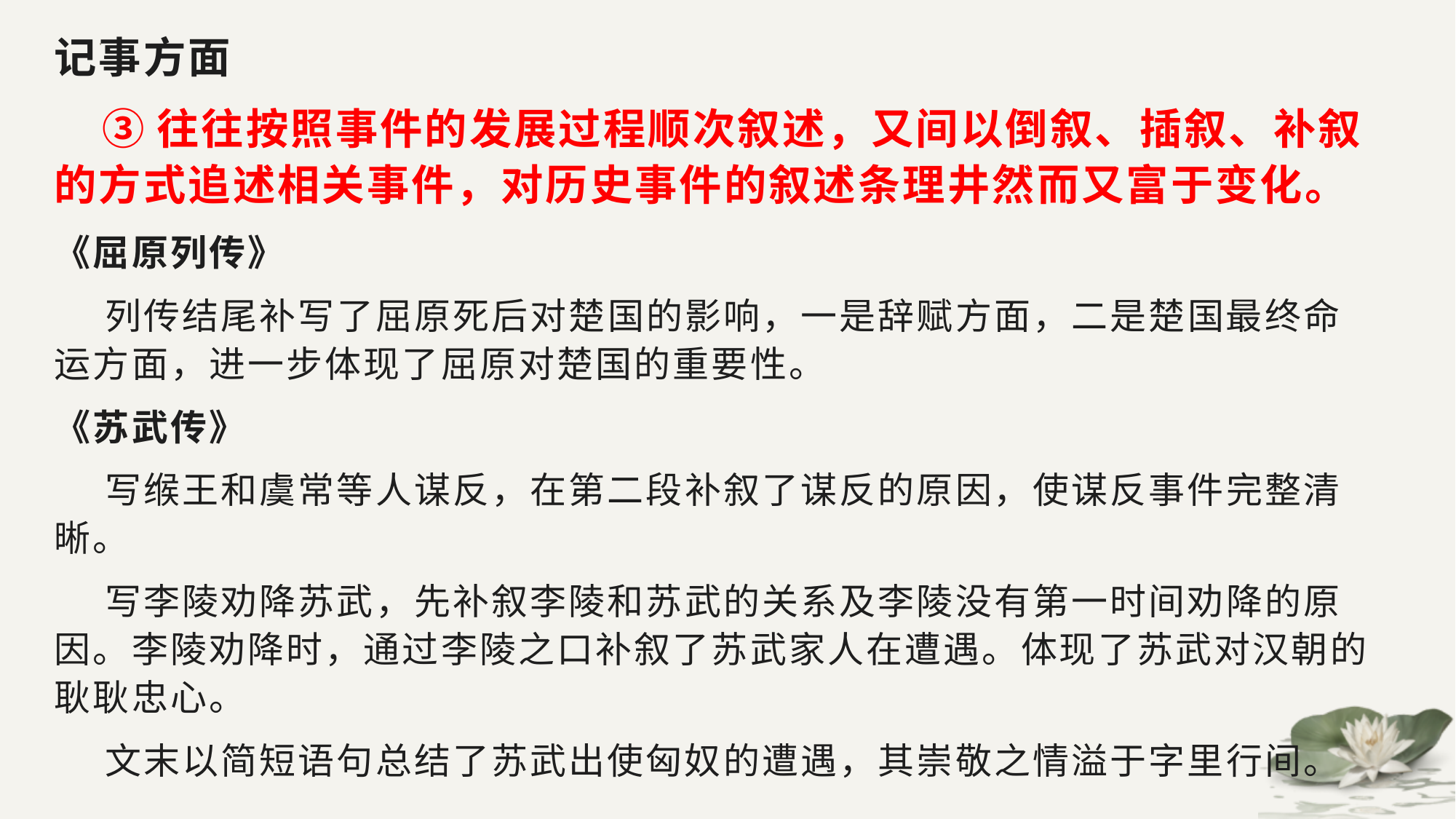

记事方面
    ③往往按照事件的发展过程顺次叙述，又间以倒叙、插叙、补叙的方式追述相关事件，对历史事件的叙述条理井然而又富于变化。

《屈原列传》
    列传结尾补写了屈原死后对楚国的影响，一是辞赋方面，二是楚国最终命运方面，进一步体现了屈原对楚国的重要性。
《苏武传》
    写缑王和虞常等人谋反，在第二段补叙了谋反的原因，使谋反事件完整清晰。
    写李陵劝降苏武，先补叙李陵和苏武的关系及李陵没有第一时间劝降的原因。李陵劝降时，通过李陵之口补叙了苏武家人在遭遇。体现了苏武对汉朝的耿耿忠心。
    文末以简短语句总结了苏武出使匈奴的遭遇，其崇敬之情溢于字里行间。